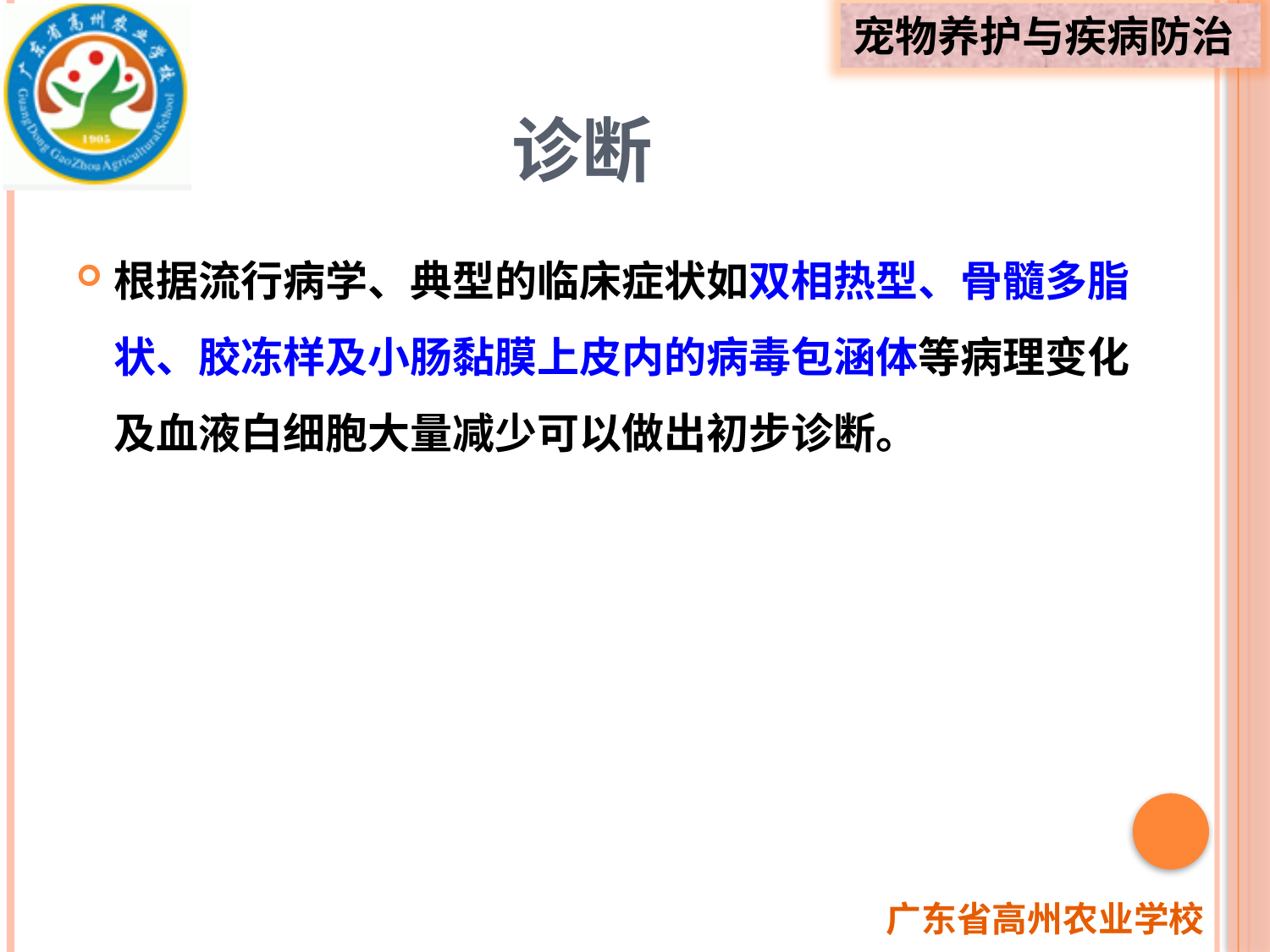

# 诊断
根据流行病学、典型的临床症状如双相热型、骨髓多脂状、胶冻样及小肠黏膜上皮内的病毒包涵体等病理变化及血液白细胞大量减少可以做出初步诊断。